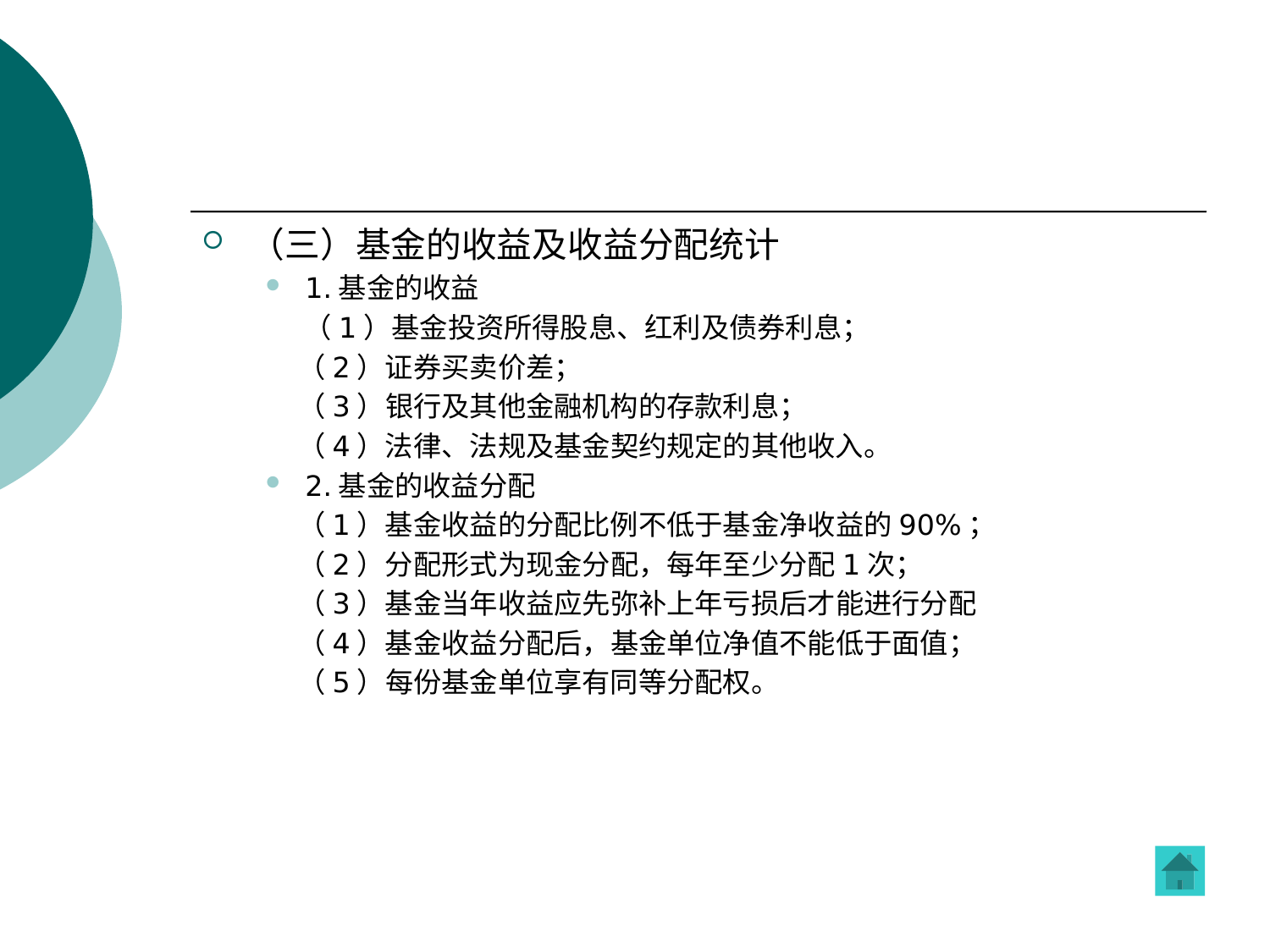

（三）基金的收益及收益分配统计
1.基金的收益
     （1）基金投资所得股息、红利及债券利息；
    （2）证券买卖价差；
    （3）银行及其他金融机构的存款利息；
    （4）法律、法规及基金契约规定的其他收入。
2.基金的收益分配
    （1）基金收益的分配比例不低于基金净收益的90%；
    （2）分配形式为现金分配，每年至少分配1次；
    （3）基金当年收益应先弥补上年亏损后才能进行分配
    （4）基金收益分配后，基金单位净值不能低于面值；
    （5）每份基金单位享有同等分配权。